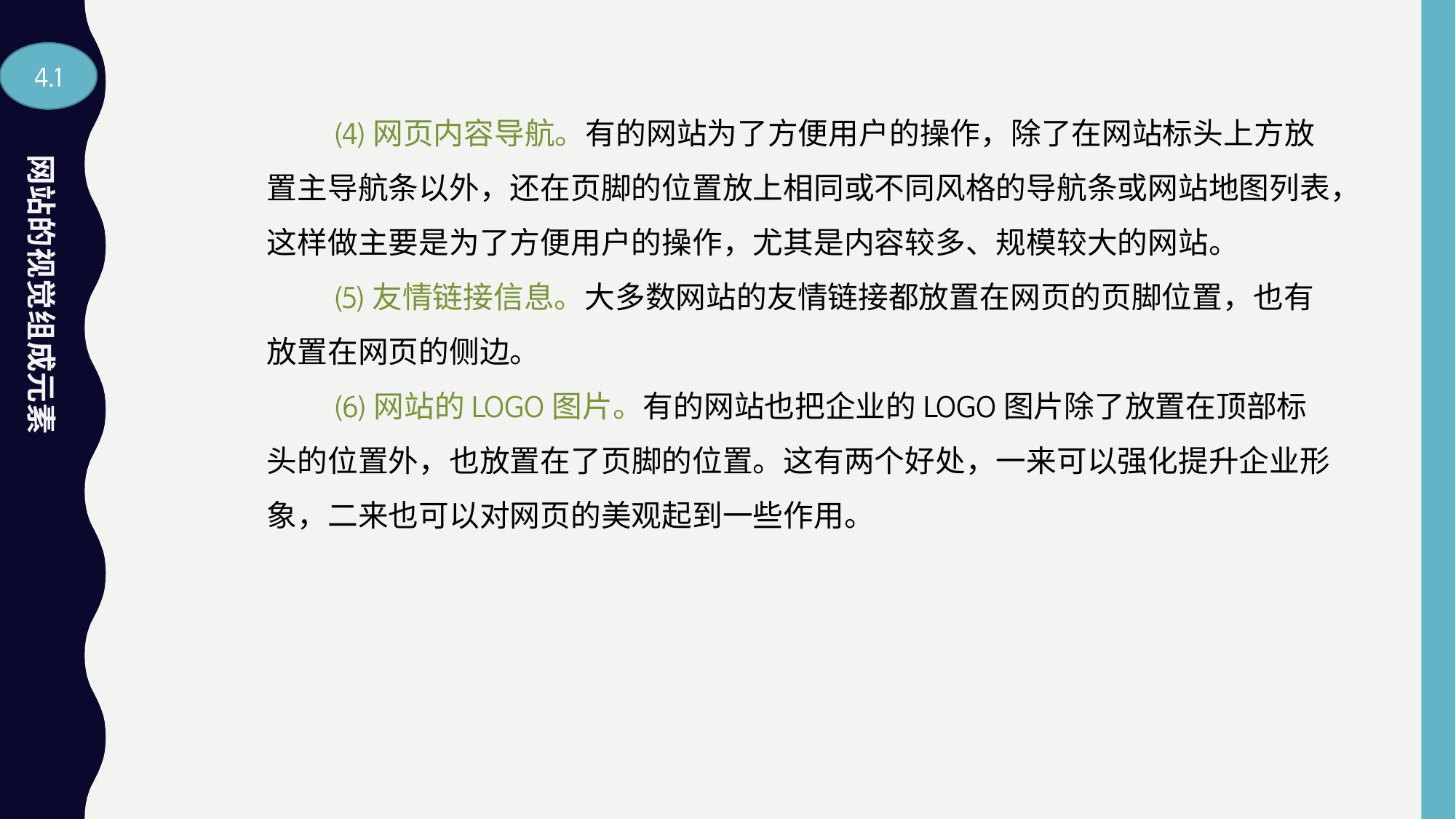

4.1
　　(4)网页内容导航。有的网站为了方便用户的操作，除了在网站标头上方放置主导航条以外，还在页脚的位置放上相同或不同风格的导航条或网站地图列表，这样做主要是为了方便用户的操作，尤其是内容较多、规模较大的网站。
　　(5)友情链接信息。大多数网站的友情链接都放置在网页的页脚位置，也有放置在网页的侧边。
　　(6)网站的LOGO图片。有的网站也把企业的LOGO图片除了放置在顶部标头的位置外，也放置在了页脚的位置。这有两个好处，一来可以强化提升企业形象，二来也可以对网页的美观起到一些作用。

网站的视觉组成元素